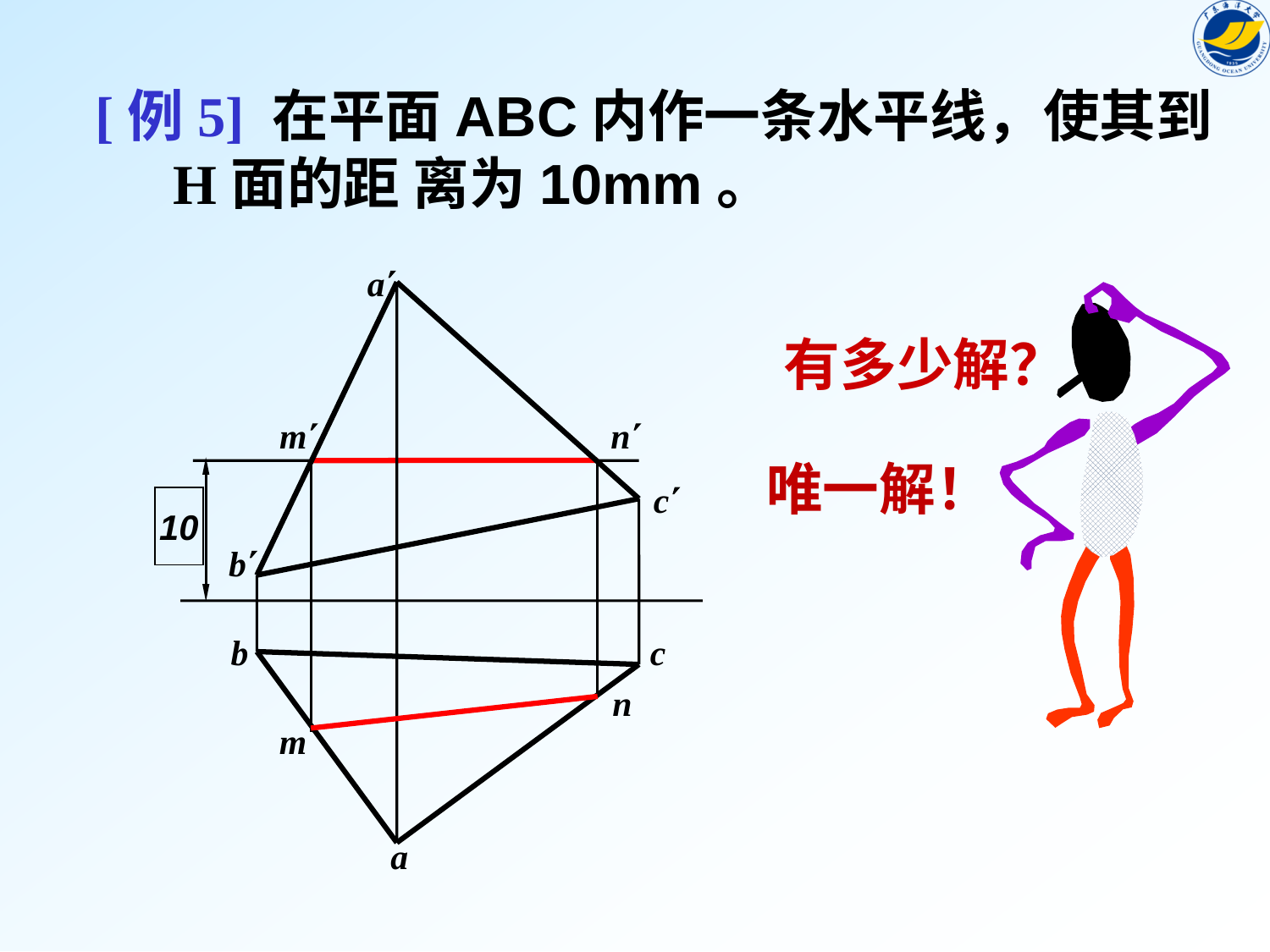

[例5] 在平面ABC内作一条水平线，使其到
     H面的距 离为10mm。
a′

有多少解？
m′
n′
 唯一解！

10

c′

b′

b
c

n

m
a